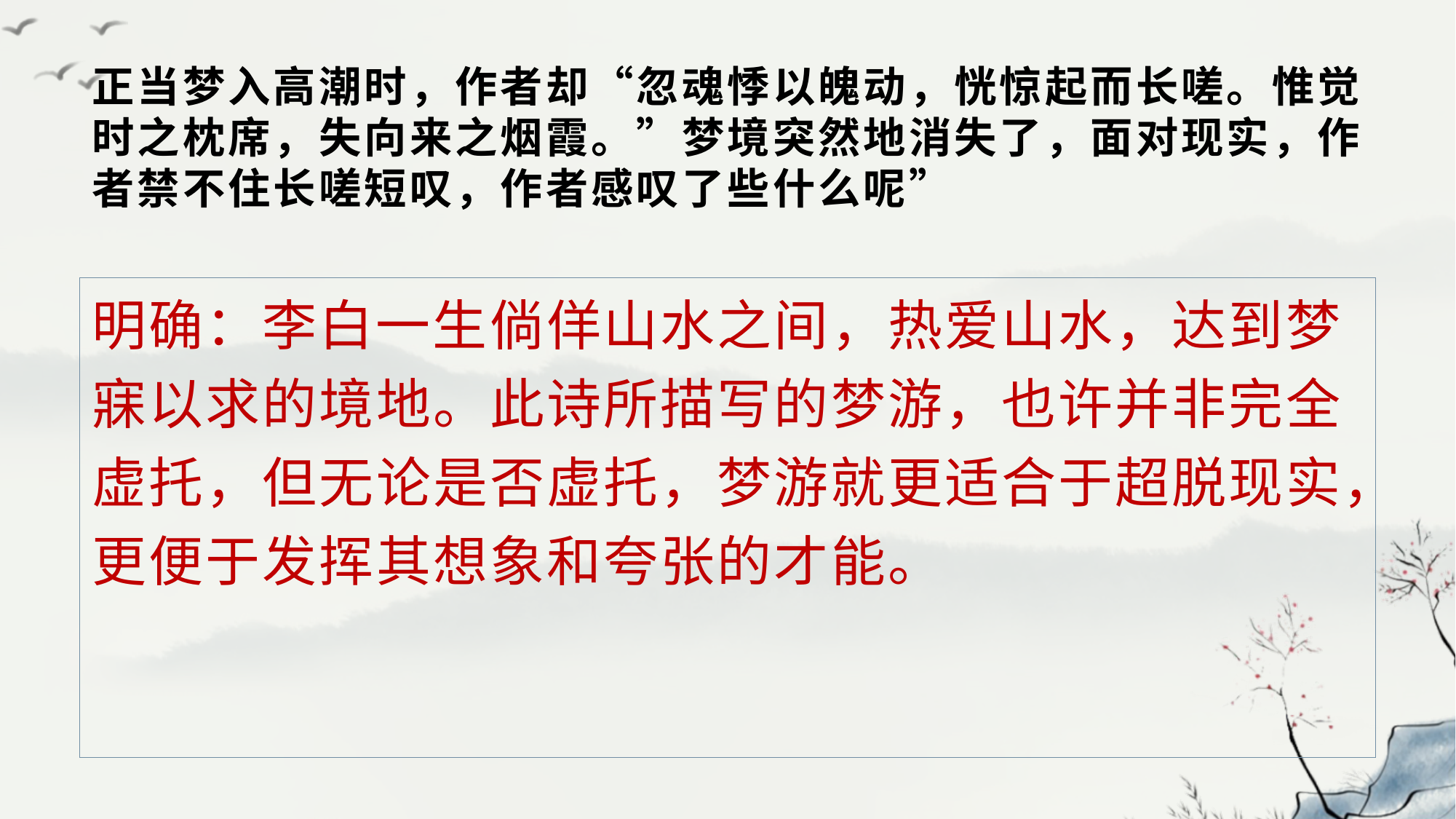

# 正当梦入高潮时，作者却“忽魂悸以魄动，恍惊起而长嗟。惟觉时之枕席，失向来之烟霞。”梦境突然地消失了，面对现实，作者禁不住长嗟短叹，作者感叹了些什么呢”
明确：李白一生倘佯山水之间，热爱山水，达到梦寐以求的境地。此诗所描写的梦游，也许并非完全虚托，但无论是否虚托，梦游就更适合于超脱现实，更便于发挥其想象和夸张的才能。